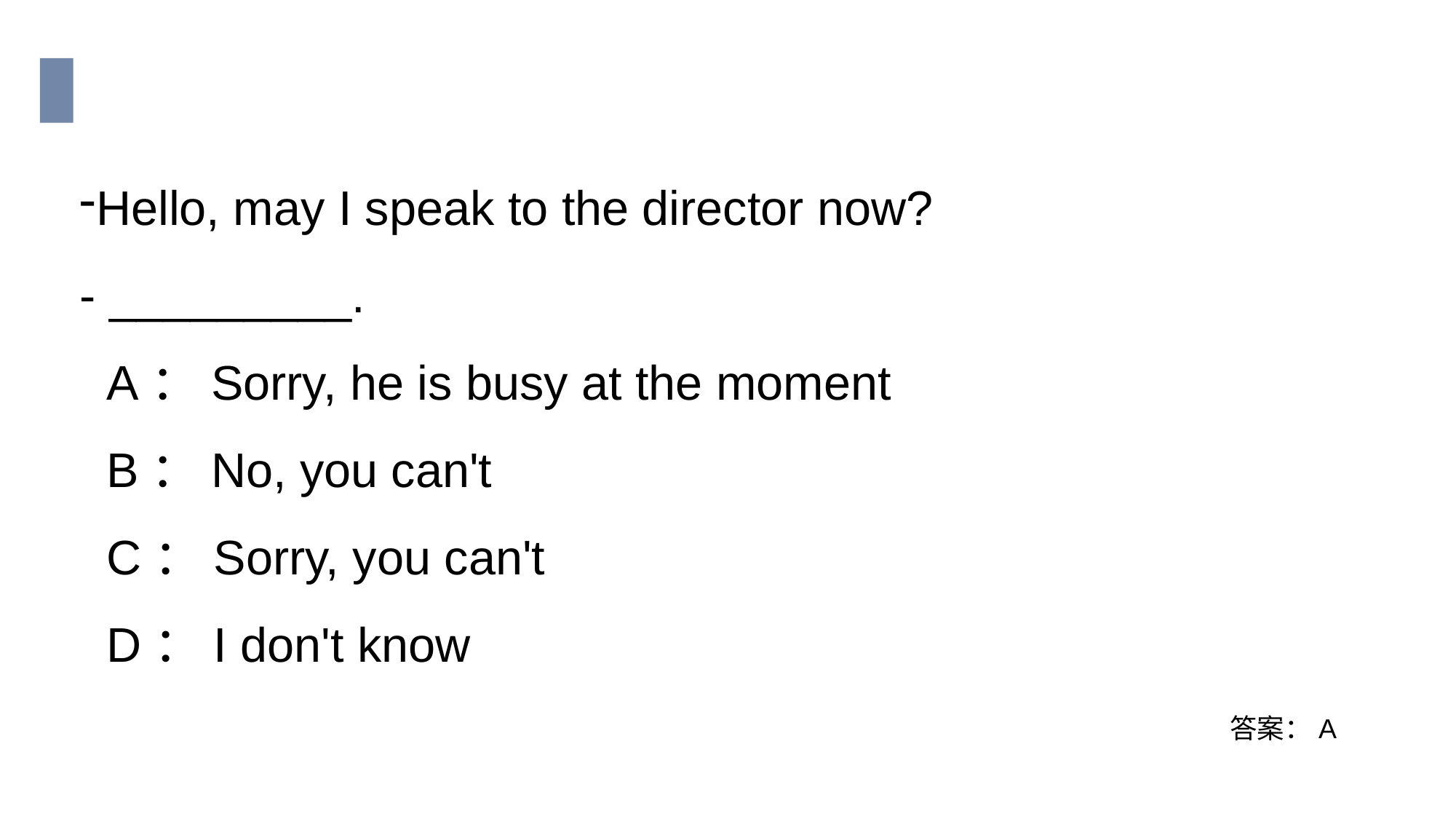

Hello, may I speak to the director now?
- _________.
  A：Sorry, he is busy at the moment
  B：No, you can't
  C：Sorry, you can't
  D：I don't know
答案：A